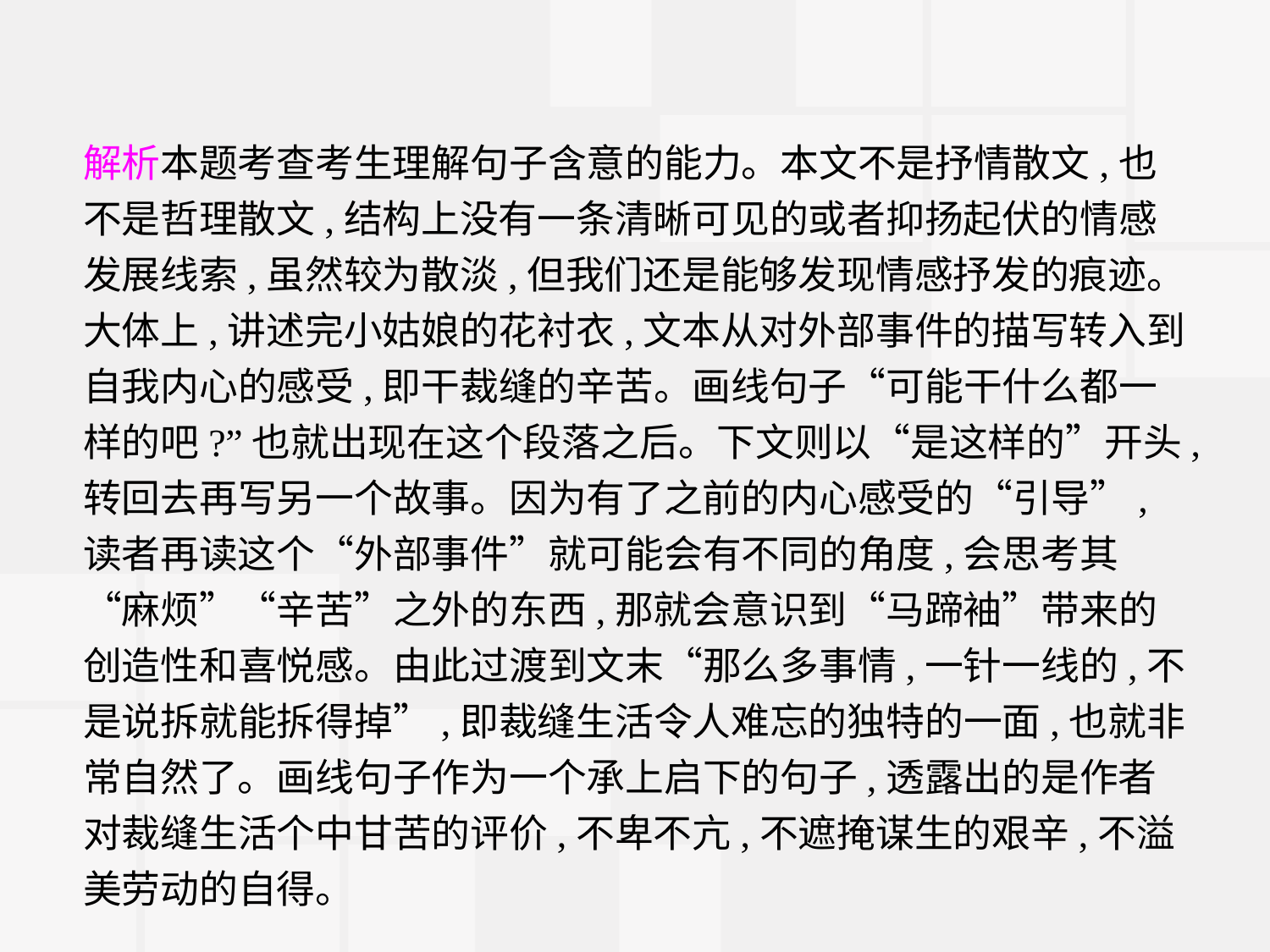

解析本题考查考生理解句子含意的能力。本文不是抒情散文,也不是哲理散文,结构上没有一条清晰可见的或者抑扬起伏的情感发展线索,虽然较为散淡,但我们还是能够发现情感抒发的痕迹。大体上,讲述完小姑娘的花衬衣,文本从对外部事件的描写转入到自我内心的感受,即干裁缝的辛苦。画线句子“可能干什么都一样的吧?”也就出现在这个段落之后。下文则以“是这样的”开头,转回去再写另一个故事。因为有了之前的内心感受的“引导”,读者再读这个“外部事件”就可能会有不同的角度,会思考其“麻烦”“辛苦”之外的东西,那就会意识到“马蹄袖”带来的创造性和喜悦感。由此过渡到文末“那么多事情,一针一线的,不是说拆就能拆得掉”,即裁缝生活令人难忘的独特的一面,也就非常自然了。画线句子作为一个承上启下的句子,透露出的是作者对裁缝生活个中甘苦的评价,不卑不亢,不遮掩谋生的艰辛,不溢美劳动的自得。